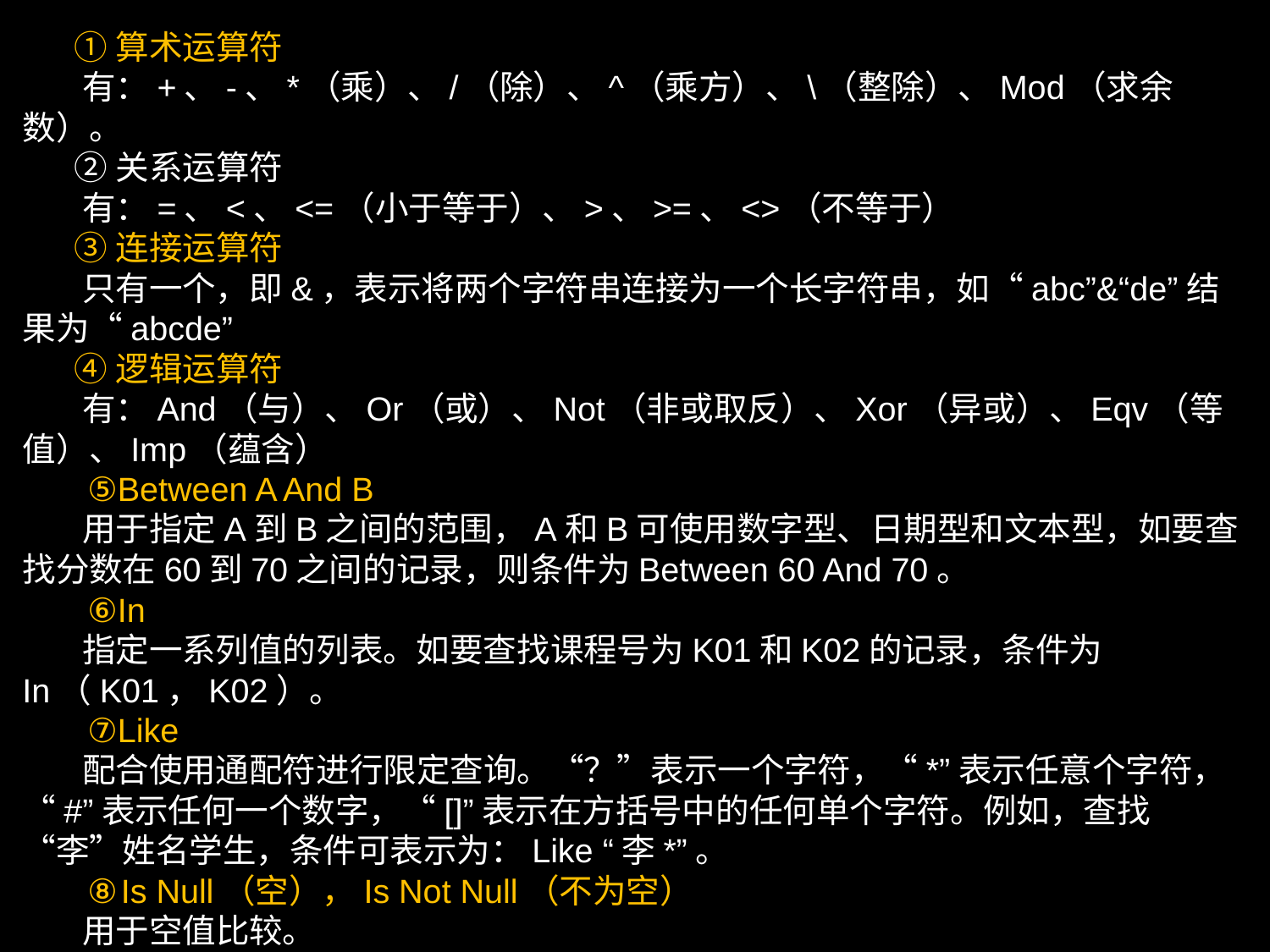

①算术运算符
       有：+、-、*（乘）、/（除）、^（乘方）、\（整除）、Mod（求余数）。
       ②关系运算符
       有：=、<、<=（小于等于）、>、>=、<>（不等于）
       ③连接运算符
       只有一个，即&，表示将两个字符串连接为一个长字符串，如“abc”&“de”结果为“abcde”
       ④逻辑运算符
       有：And（与）、Or（或）、Not（非或取反）、Xor（异或）、Eqv（等值）、Imp（蕴含）
       ⑤Between A And B
       用于指定A到B之间的范围，A和B可使用数字型、日期型和文本型，如要查找分数在60到70之间的记录，则条件为Between 60 And 70。
       ⑥In
       指定一系列值的列表。如要查找课程号为K01和K02的记录，条件为In（K01，K02）。
       ⑦Like
       配合使用通配符进行限定查询。“？”表示一个字符，“*”表示任意个字符，“#”表示任何一个数字，“[]”表示在方括号中的任何单个字符。例如，查找“李”姓名学生，条件可表示为：Like “李*”。
       ⑧Is Null（空），Is Not Null（不为空）
       用于空值比较。